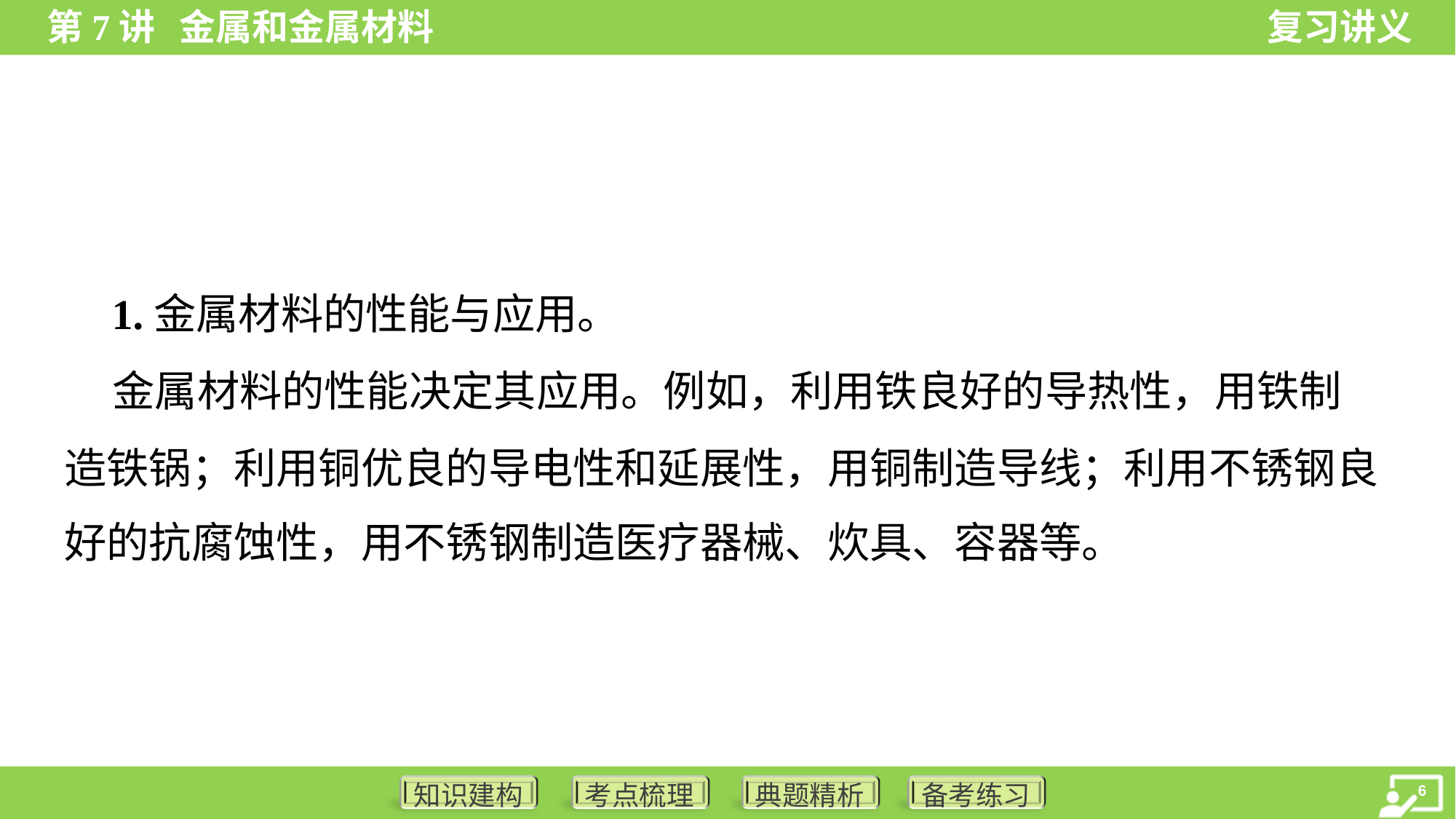

1.金属材料的性能与应用。
    金属材料的性能决定其应用。例如，利用铁良好的导热性，用铁制
造铁锅；利用铜优良的导电性和延展性，用铜制造导线；利用不锈钢良
好的抗腐蚀性，用不锈钢制造医疗器械、炊具、容器等。